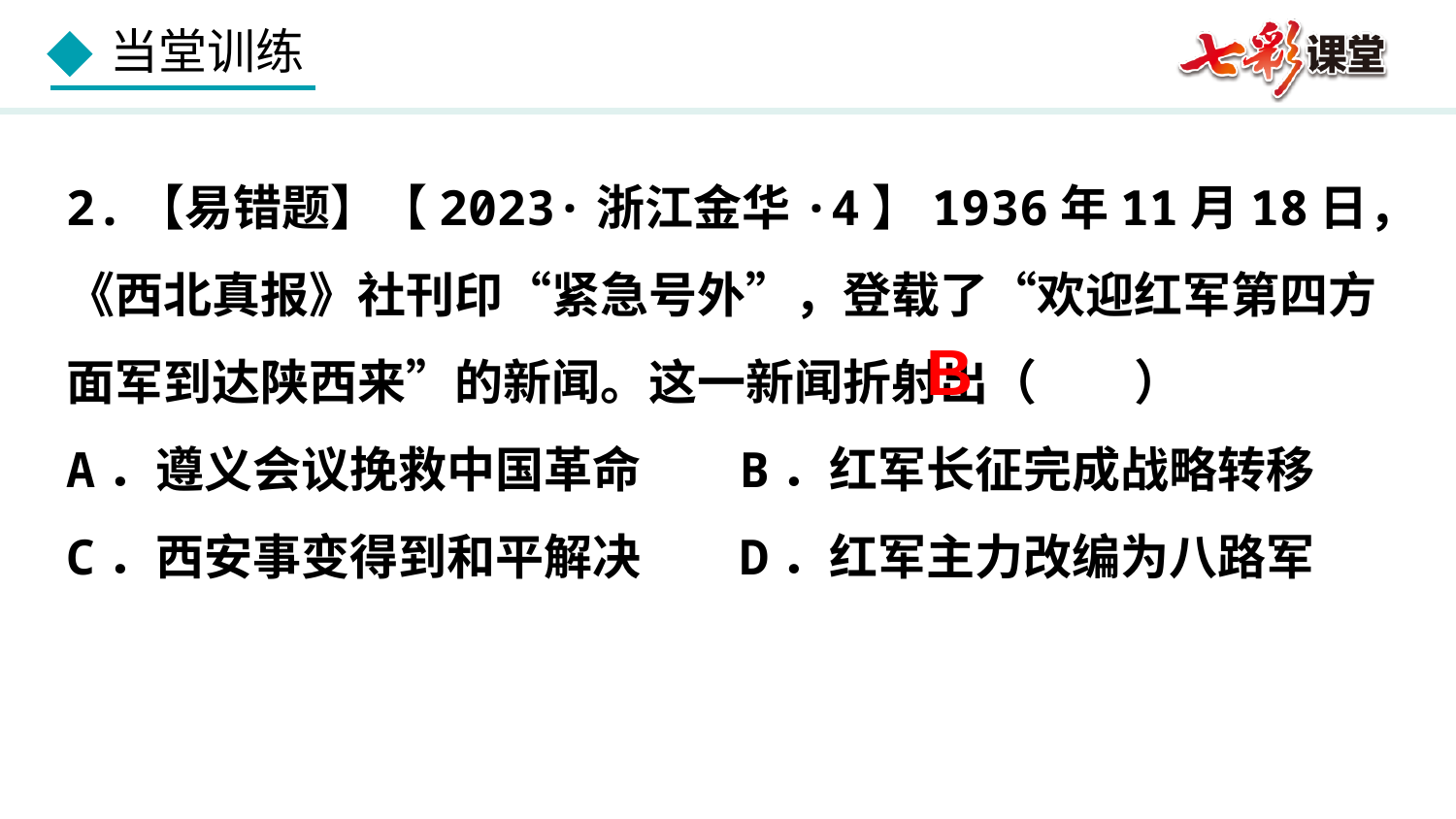

2.【易错题】【2023·浙江金华·4】1936年11月18日，《西北真报》社刊印“紧急号外”，登载了“欢迎红军第四方面军到达陕西来”的新闻。这一新闻折射出（　　）
A．遵义会议挽救中国革命        B．红军长征完成战略转移
C．西安事变得到和平解决        D．红军主力改编为八路军
B